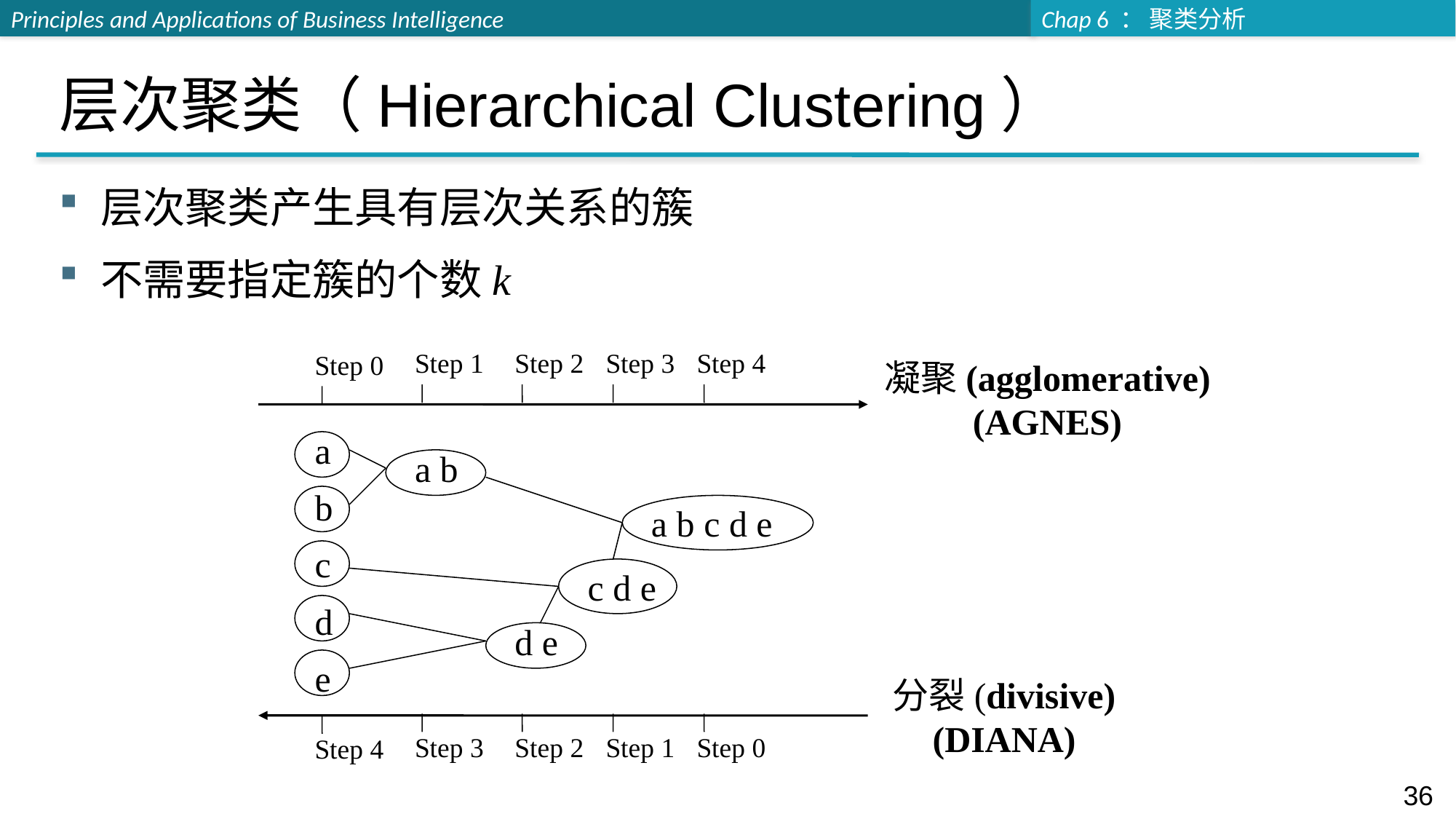

# 层次聚类（Hierarchical Clustering）
层次聚类产生具有层次关系的簇
不需要指定簇的个数k
Step 1

Step 2

Step 3

Step 4

Step 0

凝聚(agglomerative)
(AGNES)

a

a b

b

a b c d e

c

c d e

d

d e

e
分裂(divisive)
(DIANA)

Step 3
Step 2
Step 1
Step 0
Step 4